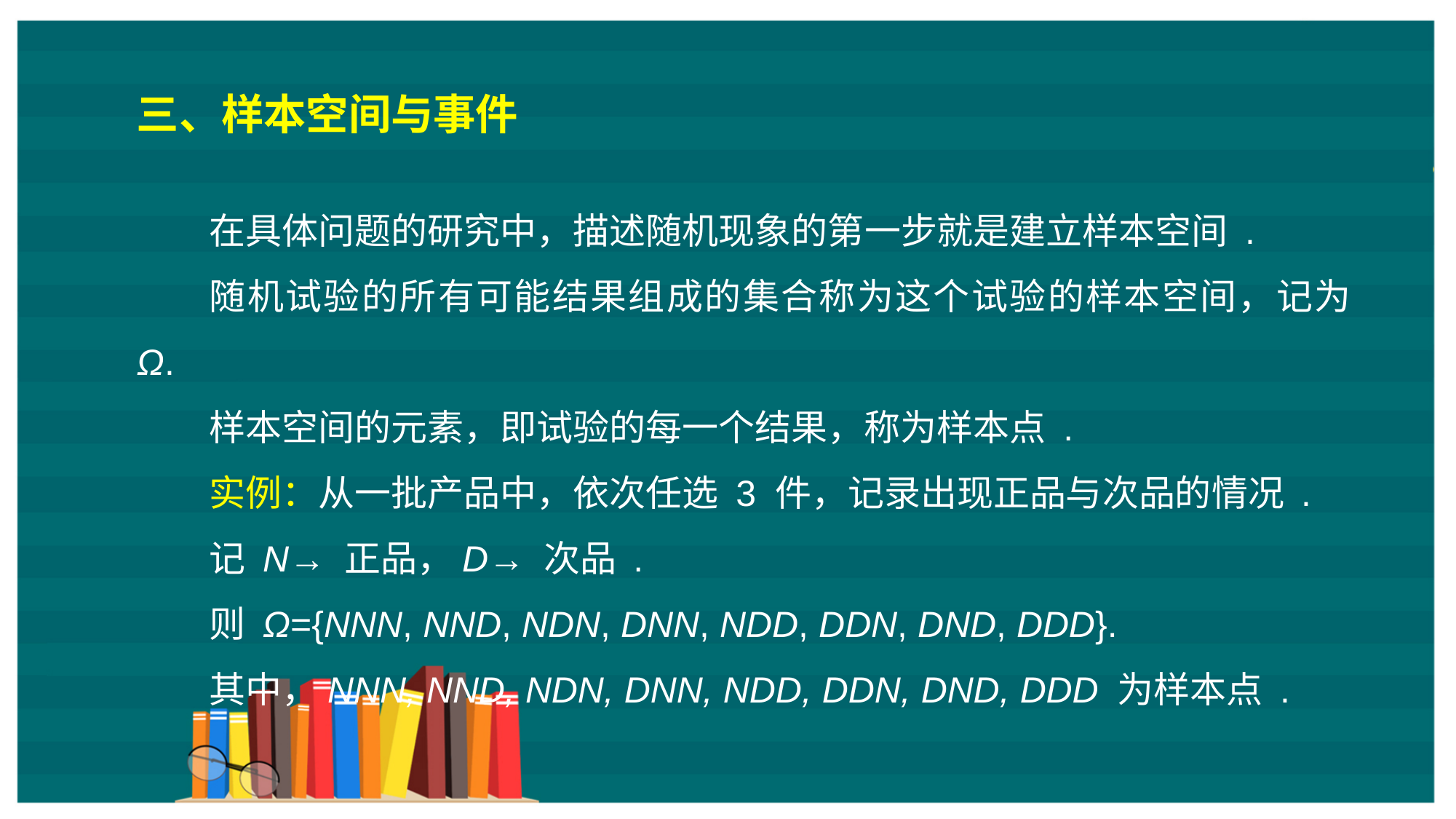

三、样本空间与事件
在具体问题的研究中，描述随机现象的第一步就是建立样本空间 .
随机试验的所有可能结果组成的集合称为这个试验的样本空间，记为 Ω.
样本空间的元素，即试验的每一个结果，称为样本点 .
实例：从一批产品中，依次任选 3 件，记录出现正品与次品的情况 .
记 N→ 正品，D→ 次品 .
则 Ω={NNN, NND, NDN, DNN, NDD, DDN, DND, DDD}.
其中，NNN, NND, NDN, DNN, NDD, DDN, DND, DDD 为样本点 .